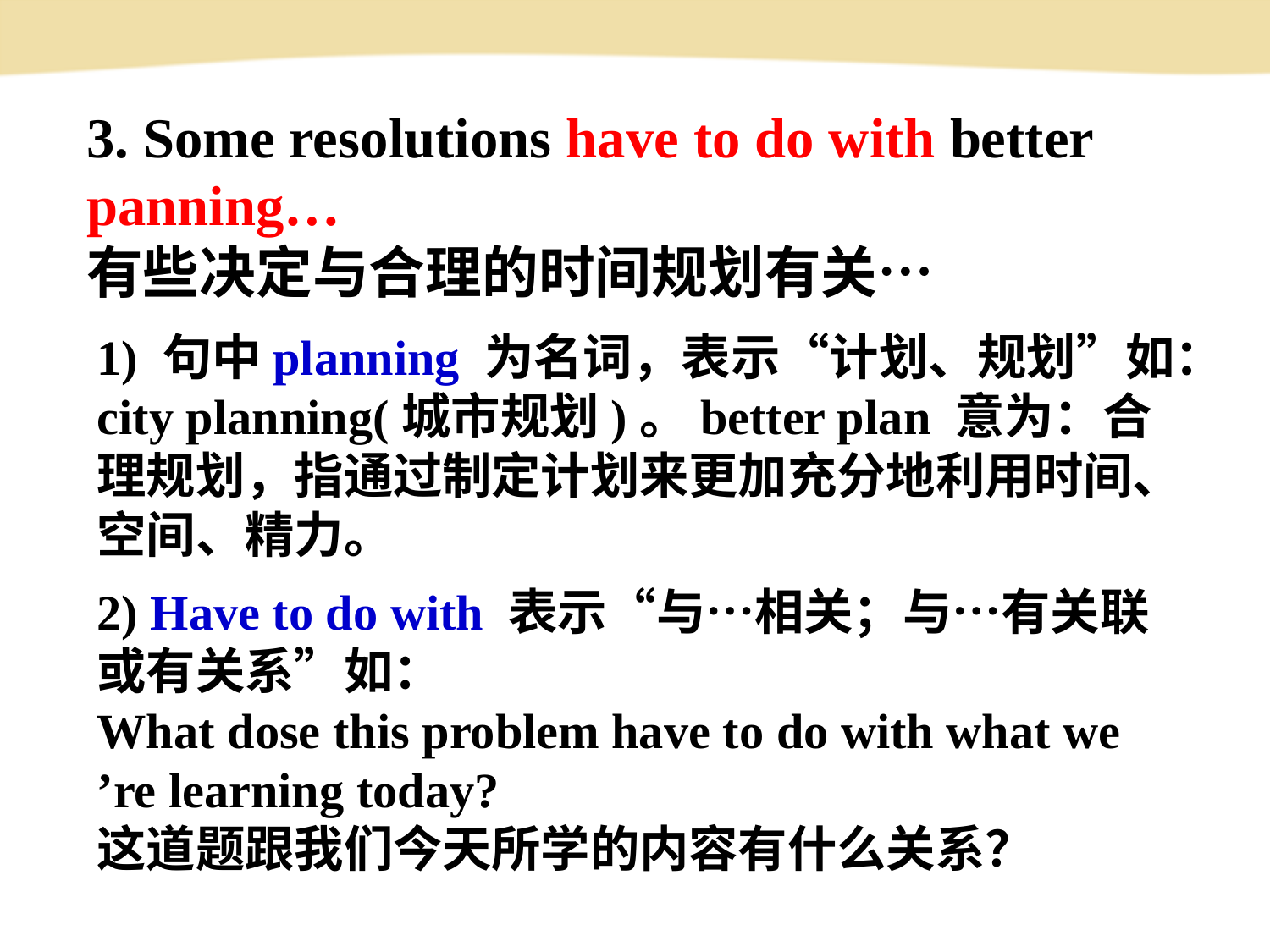

3. Some resolutions have to do with better
panning…
有些决定与合理的时间规划有关…

1) 句中planning 为名词，表示“计划、规划”如：city planning(城市规划)。better plan 意为：合理规划，指通过制定计划来更加充分地利用时间、空间、精力。

2) Have to do with 表示“与…相关；与…有关联或有关系”如：
What dose this problem have to do with what we ’re learning today?
这道题跟我们今天所学的内容有什么关系？